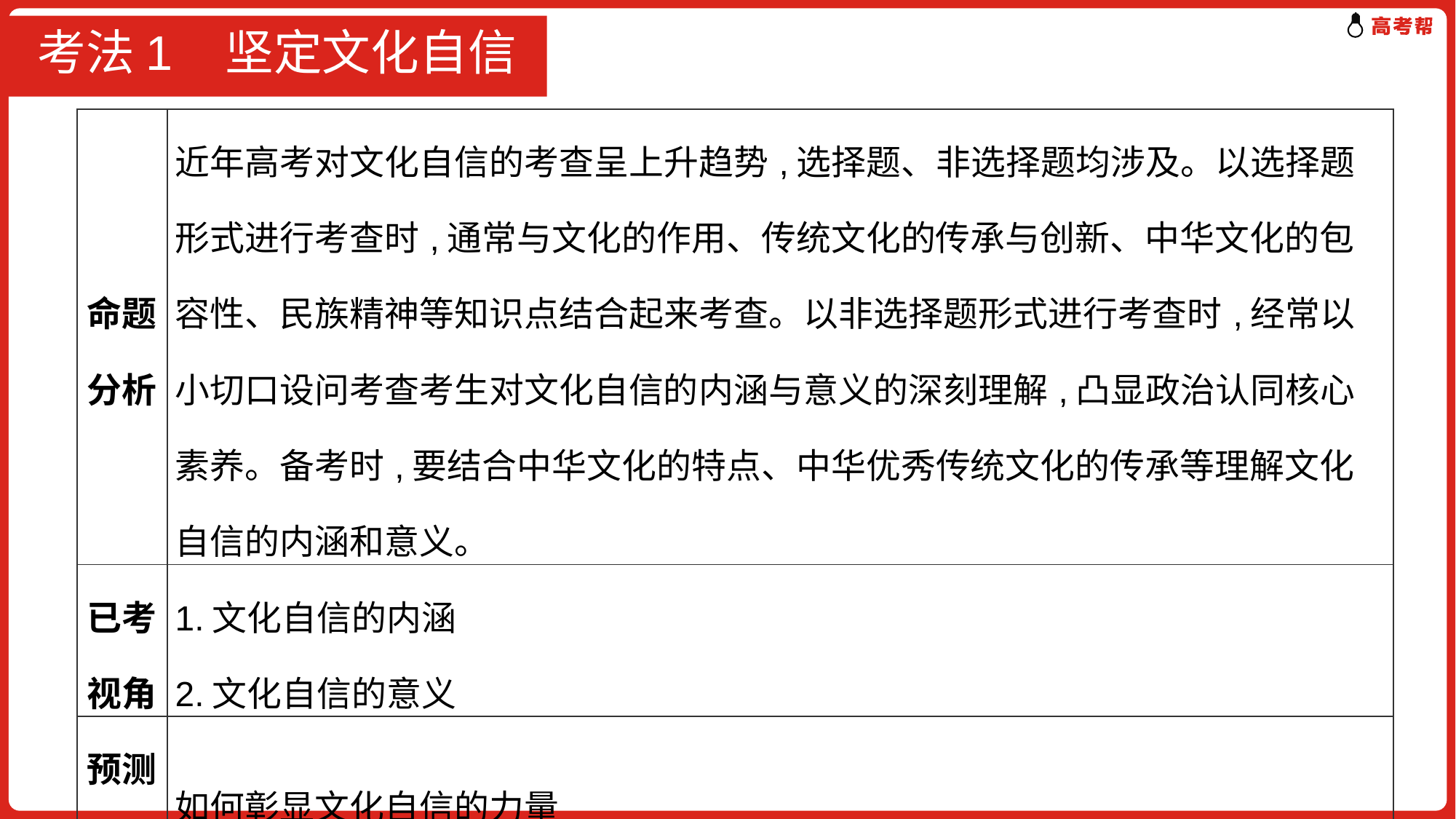

# 考法1   坚定文化自信
| 命题分析 | 近年高考对文化自信的考查呈上升趋势,选择题、非选择题均涉及。以选择题形式进行考查时,通常与文化的作用、传统文化的传承与创新、中华文化的包容性、民族精神等知识点结合起来考查。以非选择题形式进行考查时,经常以小切口设问考查考生对文化自信的内涵与意义的深刻理解,凸显政治认同核心素养。备考时,要结合中华文化的特点、中华优秀传统文化的传承等理解文化自信的内涵和意义。 |
| --- | --- |
| 已考视角 | 1.文化自信的内涵 2.文化自信的意义 |
| 预测视角 | 如何彰显文化自信的力量 |